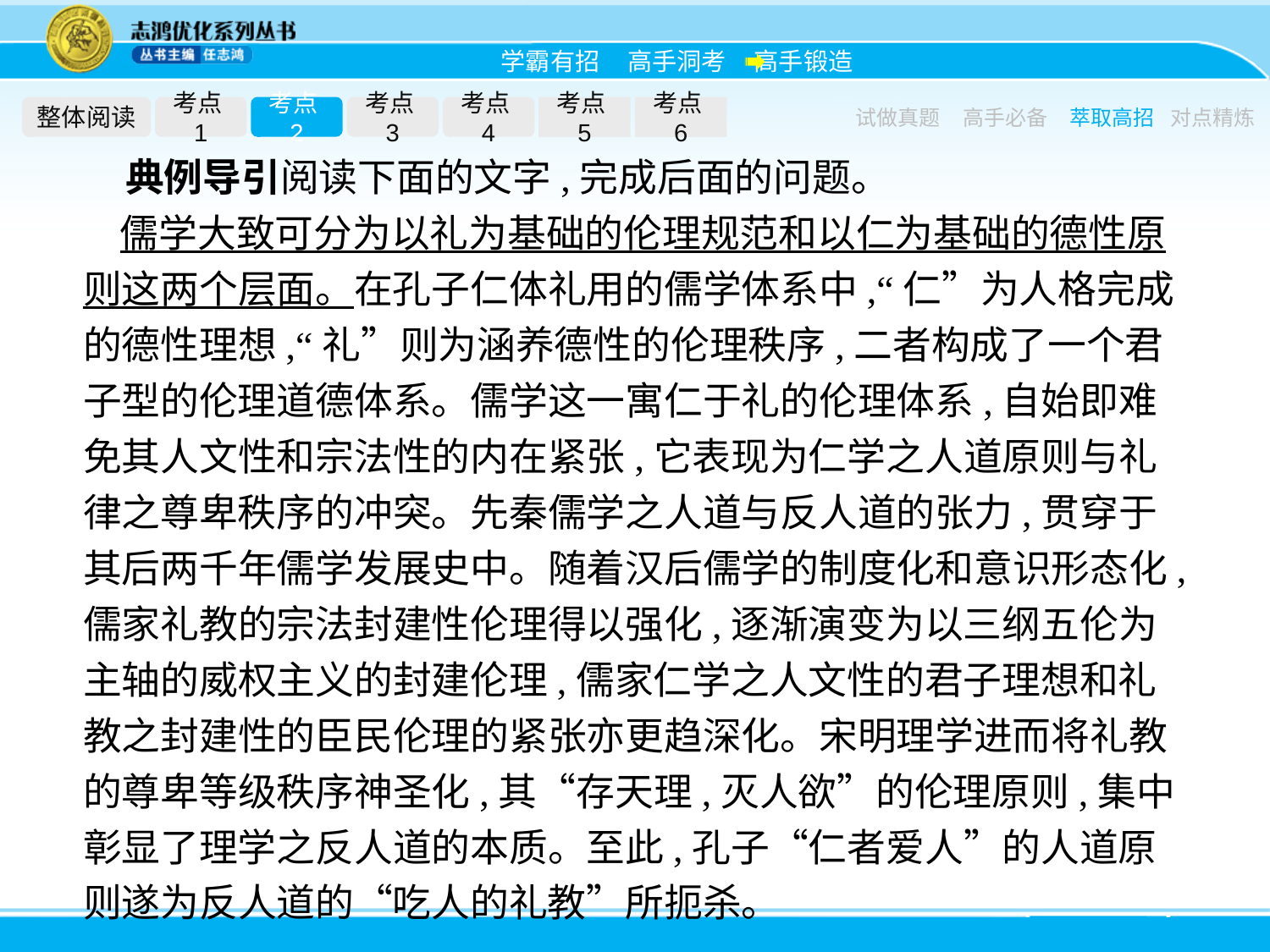

整体阅读
考点1
考点2
考点3
考点4
考点5
考点6
试做真题
高手必备
萃取高招
对点精炼
典例导引阅读下面的文字,完成后面的问题。
儒学大致可分为以礼为基础的伦理规范和以仁为基础的德性原则这两个层面。在孔子仁体礼用的儒学体系中,“仁”为人格完成的德性理想,“礼”则为涵养德性的伦理秩序,二者构成了一个君子型的伦理道德体系。儒学这一寓仁于礼的伦理体系,自始即难免其人文性和宗法性的内在紧张,它表现为仁学之人道原则与礼律之尊卑秩序的冲突。先秦儒学之人道与反人道的张力,贯穿于其后两千年儒学发展史中。随着汉后儒学的制度化和意识形态化,儒家礼教的宗法封建性伦理得以强化,逐渐演变为以三纲五伦为主轴的威权主义的封建伦理,儒家仁学之人文性的君子理想和礼教之封建性的臣民伦理的紧张亦更趋深化。宋明理学进而将礼教的尊卑等级秩序神圣化,其“存天理,灭人欲”的伦理原则,集中彰显了理学之反人道的本质。至此,孔子“仁者爱人”的人道原则遂为反人道的“吃人的礼教”所扼杀。